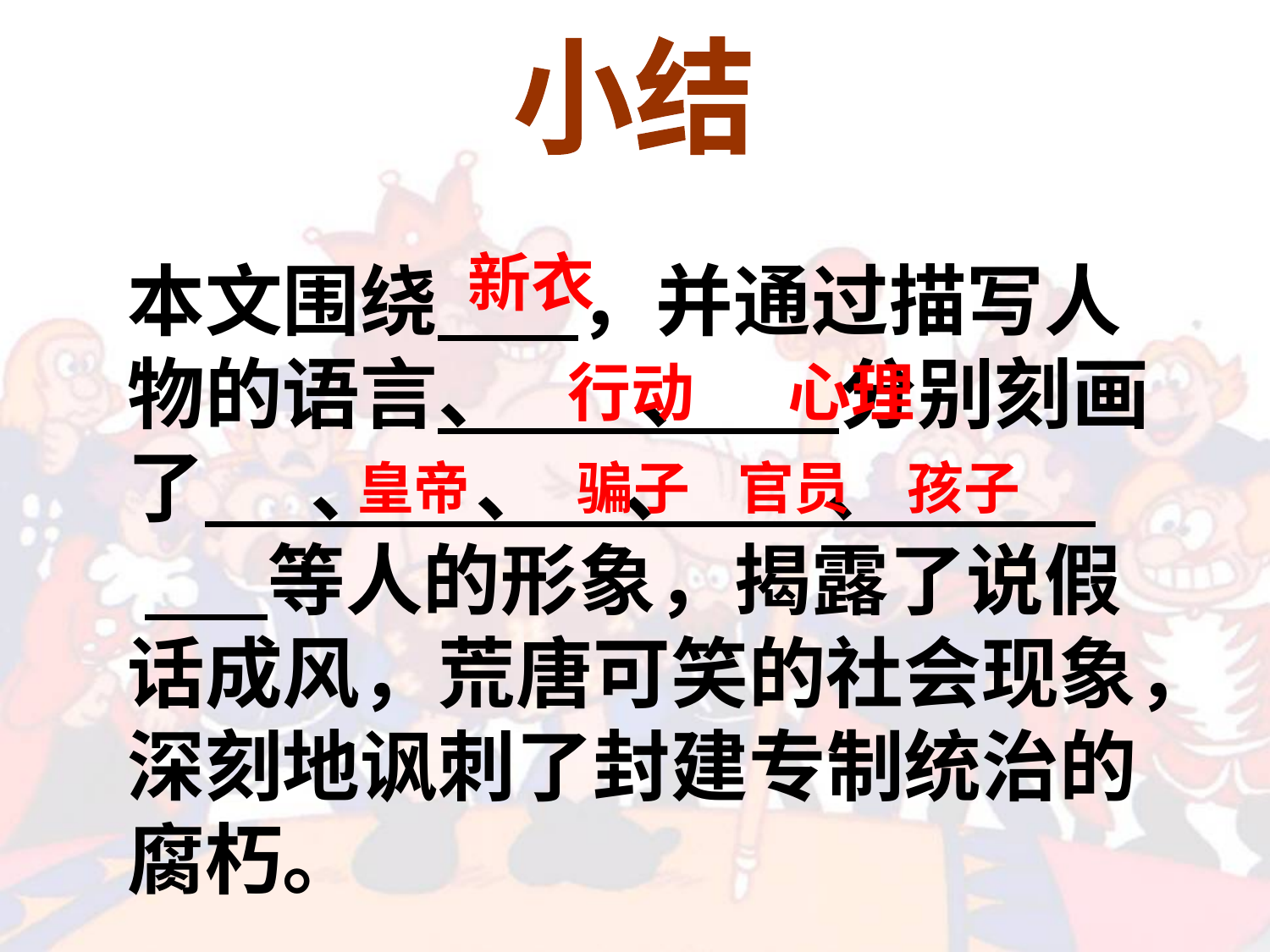

小结
新衣
本文围绕        ，并通过描写人物的语言、       、       分别刻画了      、     、    、       、                       等人的形象，揭露了说假话成风，荒唐可笑的社会现象，深刻地讽刺了封建专制统治的腐朽。
行动
心理
皇帝
骗子
官员
孩子